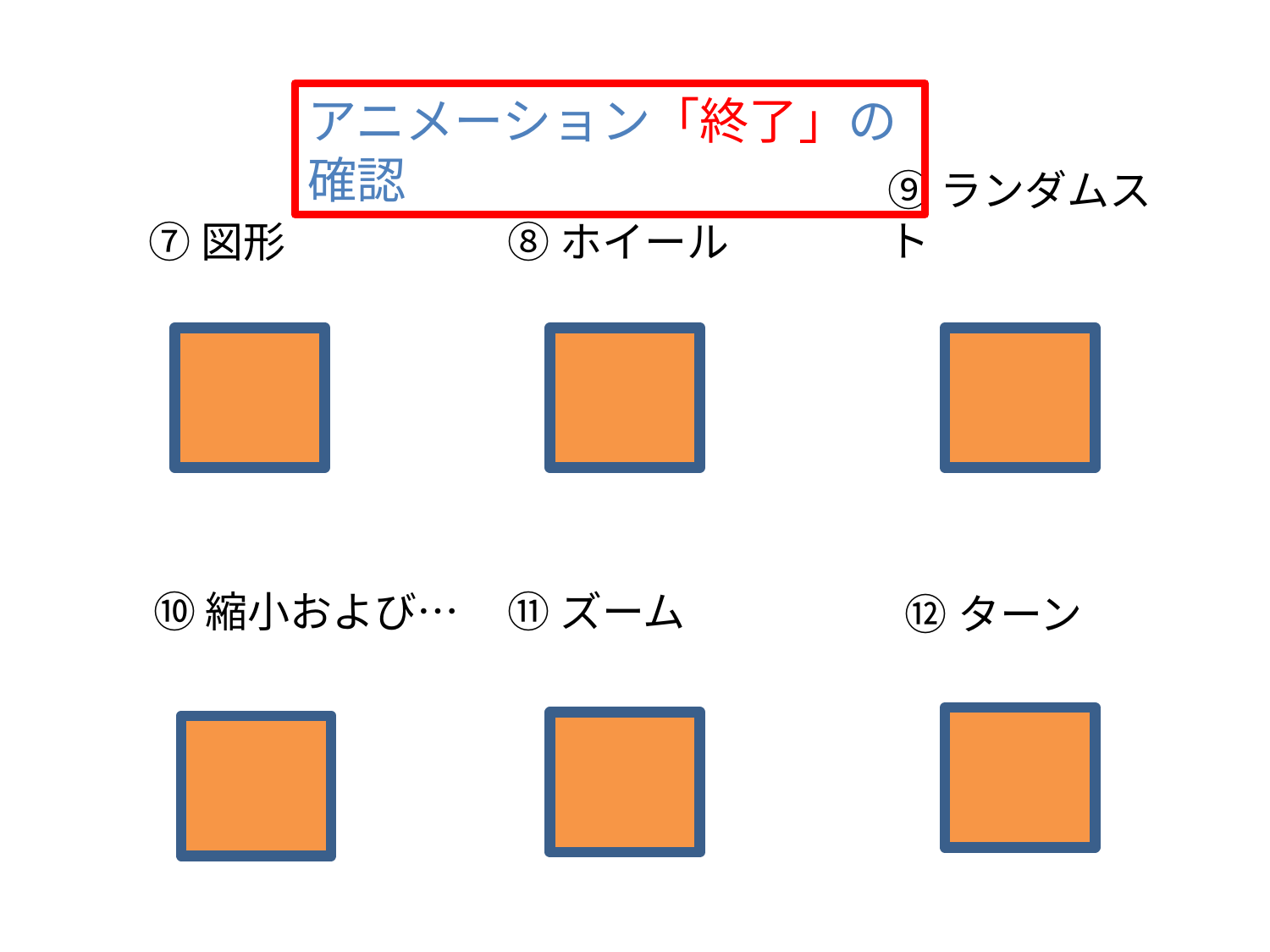

アニメーション「終了」の確認
⑨ランダムスト
⑦図形
⑧ホイール

⑩縮小および…
⑪ズーム
⑫ターン